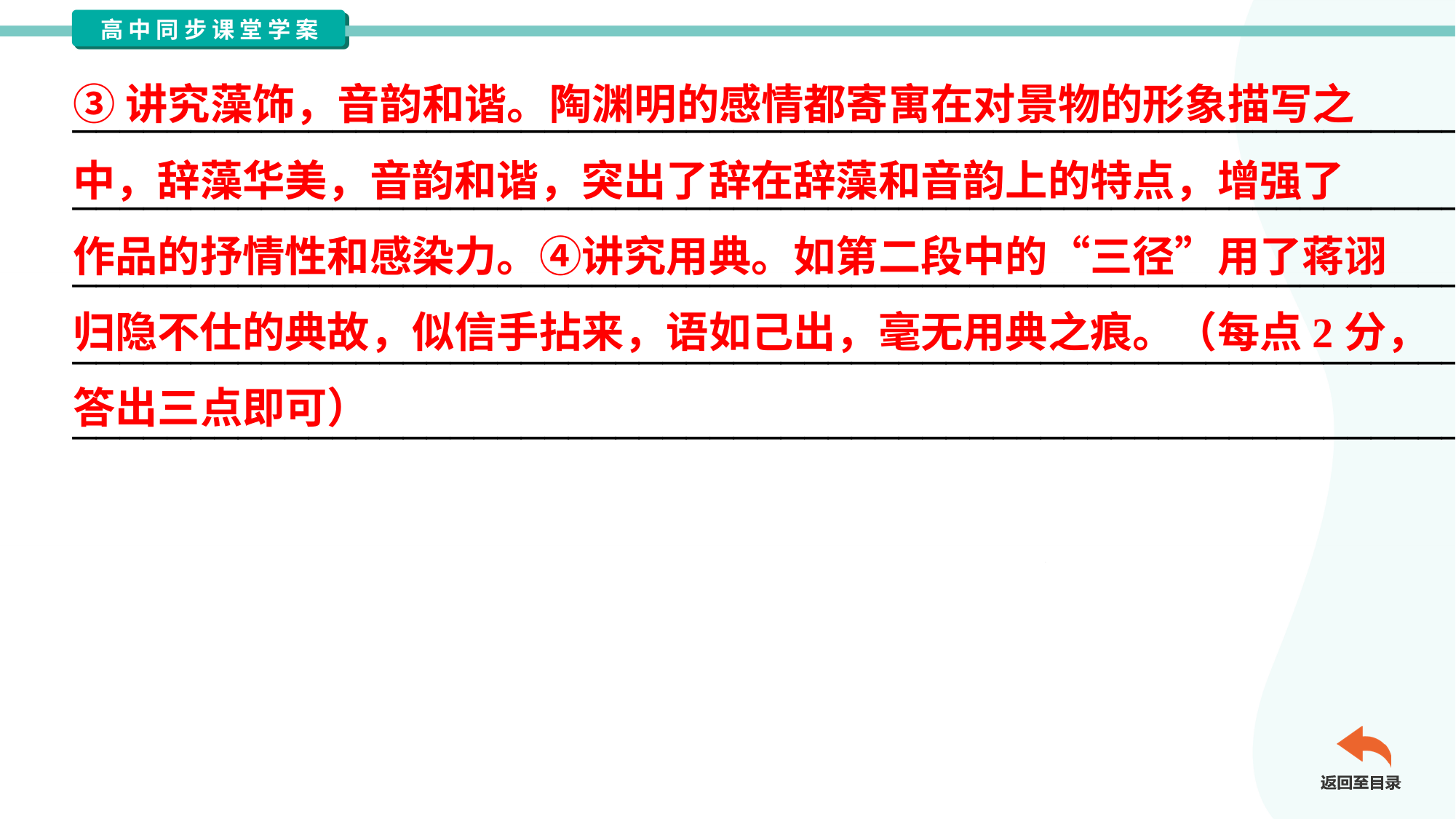

③讲究藻饰，音韵和谐。陶渊明的感情都寄寓在对景物的形象描写之
中，辞藻华美，音韵和谐，突出了辞在辞藻和音韵上的特点，增强了
作品的抒情性和感染力。④讲究用典。如第二段中的“三径”用了蒋诩
归隐不仕的典故，似信手拈来，语如己出，毫无用典之痕。（每点2分，
答出三点即可）
_____________________________________________________________
_____________________________________________________________
_____________________________________________________________
_____________________________________________________________
_____________________________________________________________